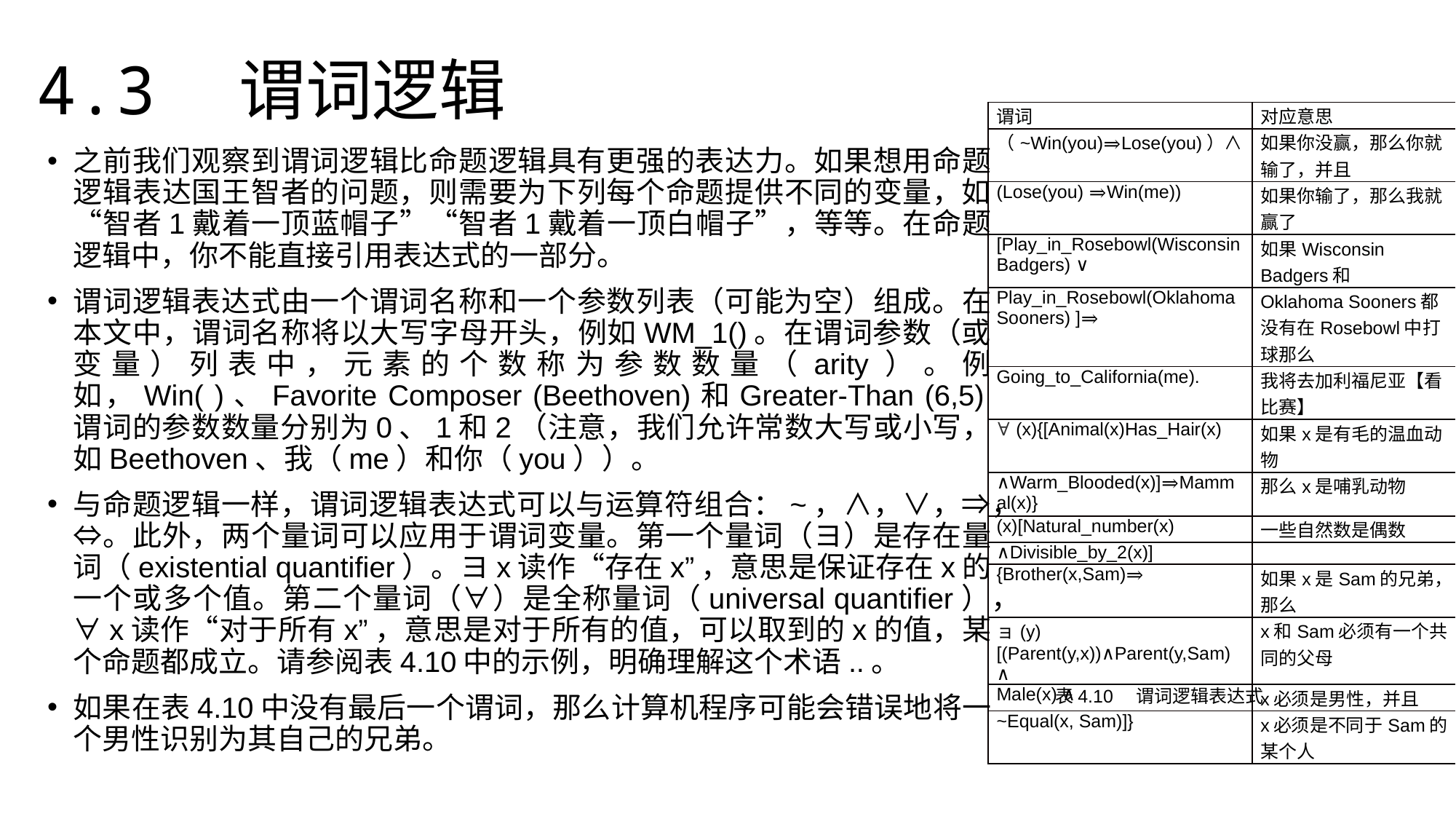

4.3　谓词逻辑
| 谓词 | 对应意思 |
| --- | --- |
| （~Win(you)⇒Lose(you)）∧ | 如果你没赢，那么你就输了，并且 |
| (Lose(you) ⇒Win(me)) | 如果你输了，那么我就赢了 |
| [Play\_in\_Rosebowl(Wisconsin Badgers) ∨ | 如果Wisconsin Badgers和 |
| Play\_in\_Rosebowl(Oklahoma Sooners) ]⇒ | Oklahoma Sooners都没有在Rosebowl中打球那么 |
| Going\_to\_California(me). | 我将去加利福尼亚【看比赛】 |
| ∀ (x){[Animal(x)Has\_Hair(x) | 如果x是有毛的温血动物 |
| ∧Warm\_Blooded(x)]⇒Mammal(x)} | 那么x是哺乳动物 |
| (x)[Natural\_number(x) | 一些自然数是偶数 |
| ∧Divisible\_by\_2(x)] |  |
| {Brother(x,Sam)⇒ | 如果x是Sam的兄弟，那么 |
| ョ(y)[(Parent(y,x))∧Parent(y,Sam) ∧ | x和Sam必须有一个共同的父母 |
| Male(x) ∧ | x必须是男性，并且 |
| ~Equal(x, Sam)]} | x必须是不同于Sam的某个人 |
之前我们观察到谓词逻辑比命题逻辑具有更强的表达力。如果想用命题逻辑表达国王智者的问题，则需要为下列每个命题提供不同的变量，如“智者1戴着一顶蓝帽子”“智者1戴着一顶白帽子”，等等。在命题逻辑中，你不能直接引用表达式的一部分。
谓词逻辑表达式由一个谓词名称和一个参数列表（可能为空）组成。在本文中，谓词名称将以大写字母开头，例如WM_1()。在谓词参数（或变量）列表中，元素的个数称为参数数量（arity）。例如，Win( )、Favorite Composer (Beethoven)和Greater-Than (6,5)谓词的参数数量分别为0、1和2（注意，我们允许常数大写或小写，如Beethoven、我（me）和你（you））。
与命题逻辑一样，谓词逻辑表达式可以与运算符组合：~，∧，∨，⇒，⇔。此外，两个量词可以应用于谓词变量。第一个量词（ヨ）是存在量词（existential quantifier）。ヨx读作“存在x”，意思是保证存在x的一个或多个值。第二个量词（∀）是全称量词（universal quantifier），∀x读作“对于所有x”，意思是对于所有的值，可以取到的x的值，某个命题都成立。请参阅表4.10中的示例，明确理解这个术语..。
如果在表4.10中没有最后一个谓词，那么计算机程序可能会错误地将一个男性识别为其自己的兄弟。
表4.10　谓词逻辑表达式